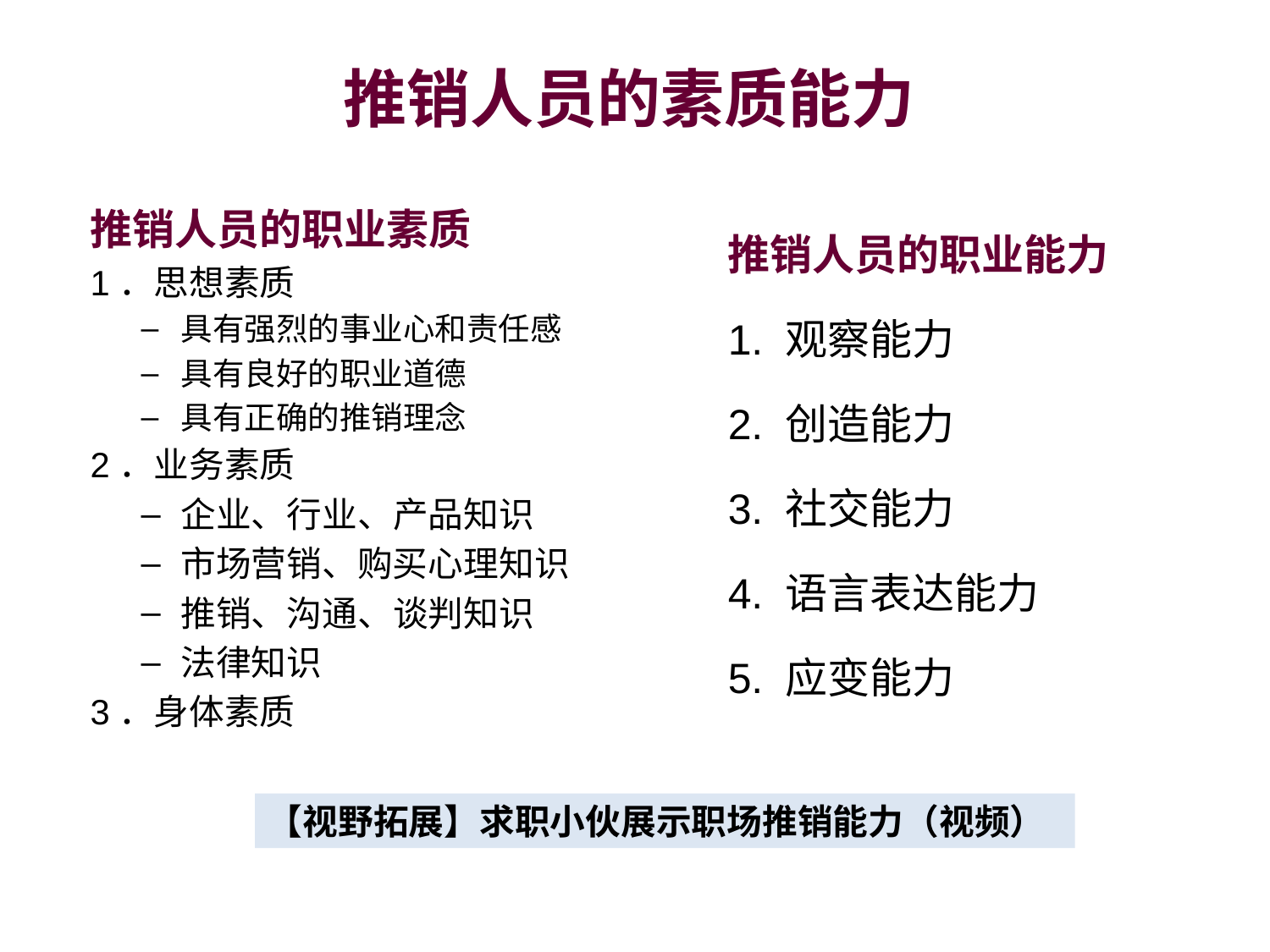

# 推销人员的素质能力
推销人员的职业素质
1．思想素质
具有强烈的事业心和责任感
具有良好的职业道德
具有正确的推销理念
2．业务素质
企业、行业、产品知识
市场营销、购买心理知识
推销、沟通、谈判知识
法律知识
3．身体素质
推销人员的职业能力
1. 观察能力
2. 创造能力
3. 社交能力
4. 语言表达能力
5. 应变能力
【视野拓展】求职小伙展示职场推销能力（视频）